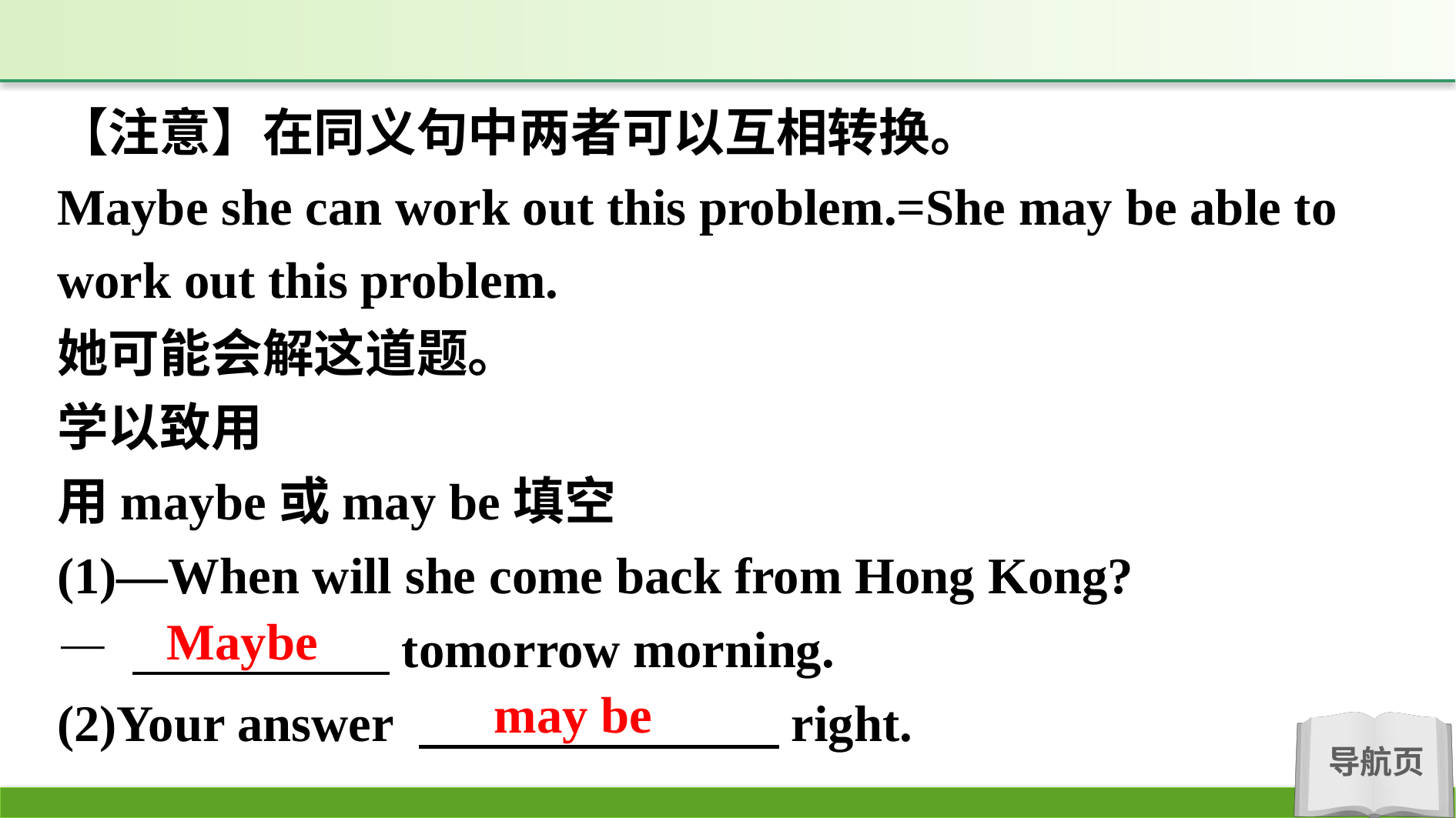

【注意】在同义句中两者可以互相转换。
Maybe she can work out this problem.=She may be able to work out this problem.
她可能会解这道题。
学以致用
用maybe或may be填空
(1)—When will she come back from Hong Kong?
— 　　　　　tomorrow morning.
(2)Your answer 　　　　　　　right.
Maybe
may be